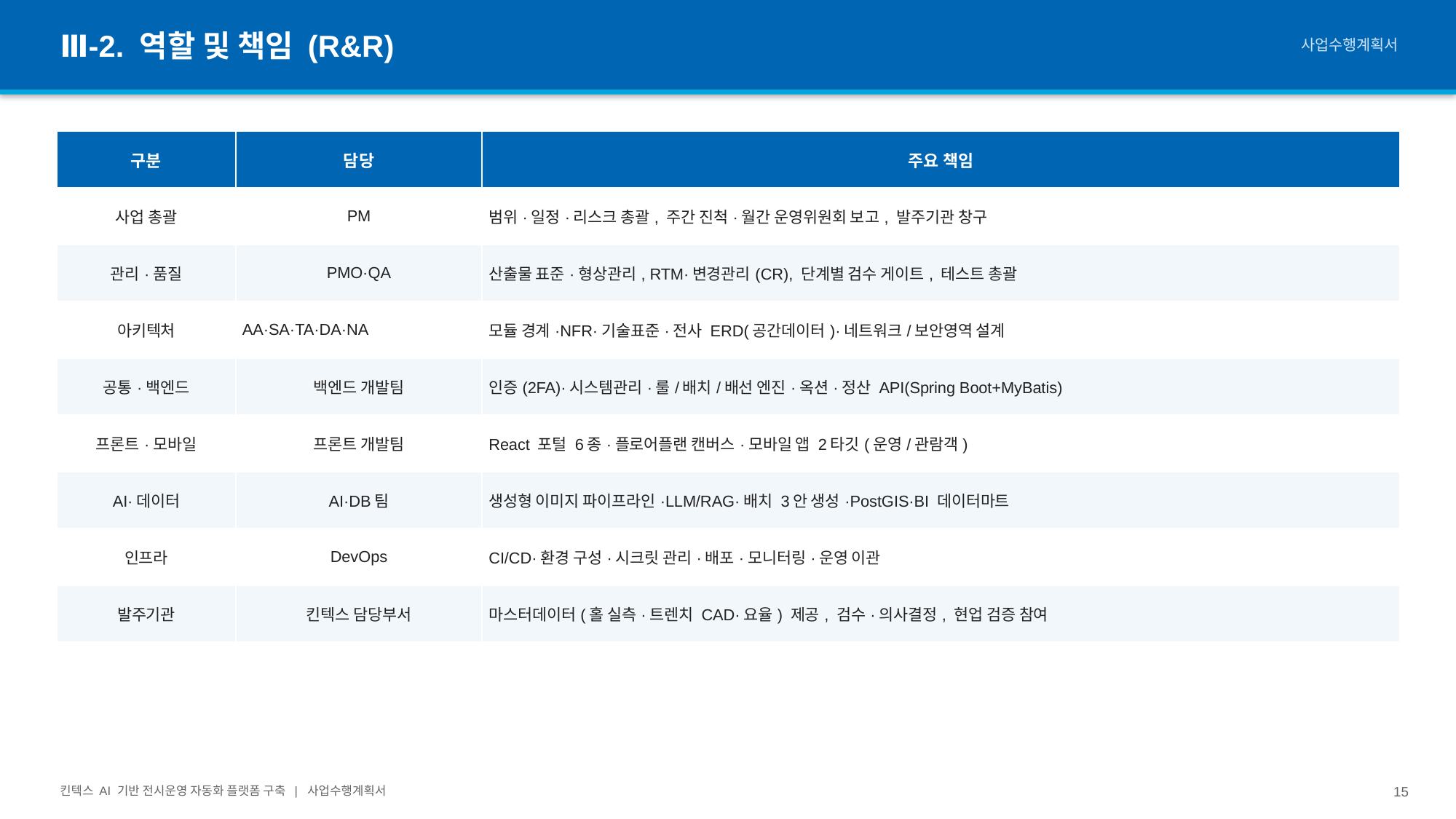

Ⅲ-2. 역할 및 책임 (R&R)
사업수행계획서

| 구분 | 담당 | 주요 책임 |
| --- | --- | --- |
| 사업 총괄 | PM | 범위·일정·리스크 총괄, 주간 진척·월간 운영위원회 보고, 발주기관 창구 |
| 관리·품질 | PMO·QA | 산출물 표준·형상관리, RTM·변경관리(CR), 단계별 검수 게이트, 테스트 총괄 |
| 아키텍처 | AA·SA·TA·DA·NA | 모듈 경계·NFR·기술표준·전사 ERD(공간데이터)·네트워크/보안영역 설계 |
| 공통·백엔드 | 백엔드 개발팀 | 인증(2FA)·시스템관리·룰/배치/배선 엔진·옥션·정산 API(Spring Boot+MyBatis) |
| 프론트·모바일 | 프론트 개발팀 | React 포털 6종·플로어플랜 캔버스·모바일 앱 2타깃(운영/관람객) |
| AI·데이터 | AI·DB팀 | 생성형 이미지 파이프라인·LLM/RAG·배치 3안 생성·PostGIS·BI 데이터마트 |
| 인프라 | DevOps | CI/CD·환경 구성·시크릿 관리·배포·모니터링·운영 이관 |
| 발주기관 | 킨텍스 담당부서 | 마스터데이터(홀 실측·트렌치 CAD·요율) 제공, 검수·의사결정, 현업 검증 참여 |
킨텍스 AI 기반 전시운영 자동화 플랫폼 구축  |  사업수행계획서
15